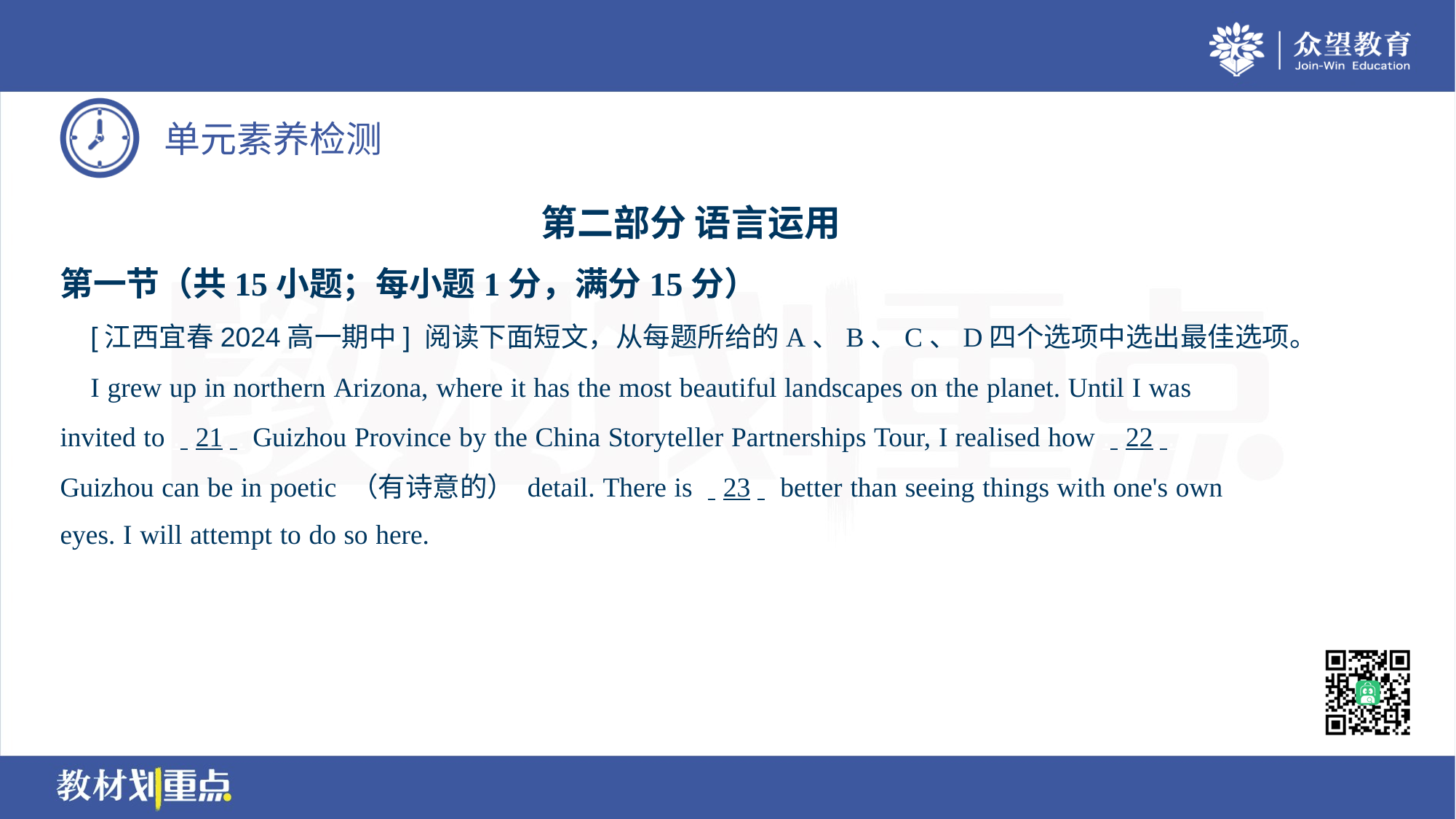

第二部分 语言运用
第一节（共15小题；每小题1分，满分15分）
    [江西宜春2024高一期中] 阅读下面短文，从每题所给的A、B、C、D四个选项中选出最佳选项。
    I grew up in northern Arizona, where it has the most beautiful landscapes on the planet. Until I was
invited to . .21. . Guizhou Province by the China Storyteller Partnerships Tour, I realised how . .22. .
Guizhou can be in poetic （有诗意的） detail. There is . .23. . better than seeing things with one's own
eyes. I will attempt to do so here.